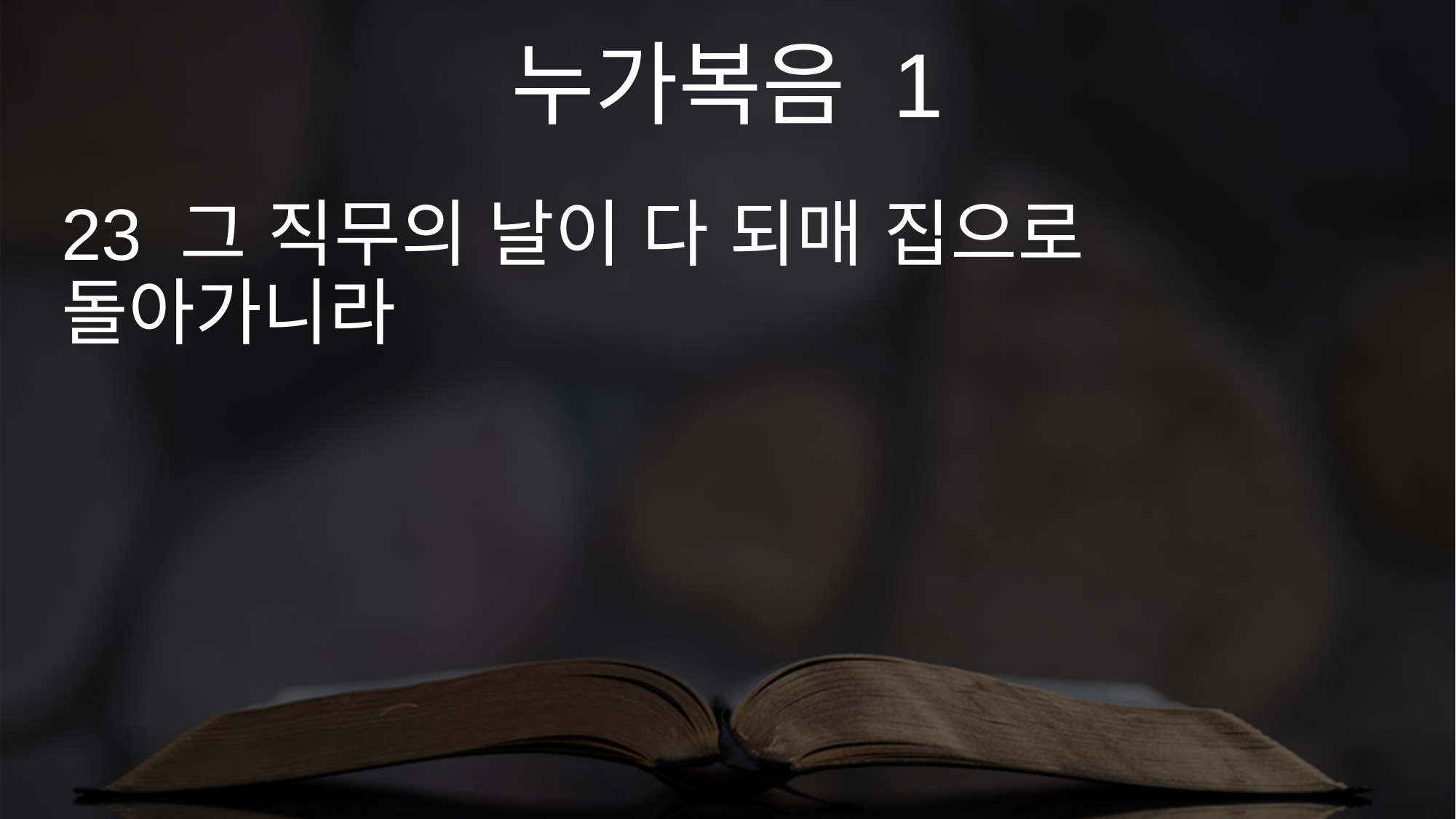

누가복음 1
23 그 직무의 날이 다 되매 집으로 돌아가니라